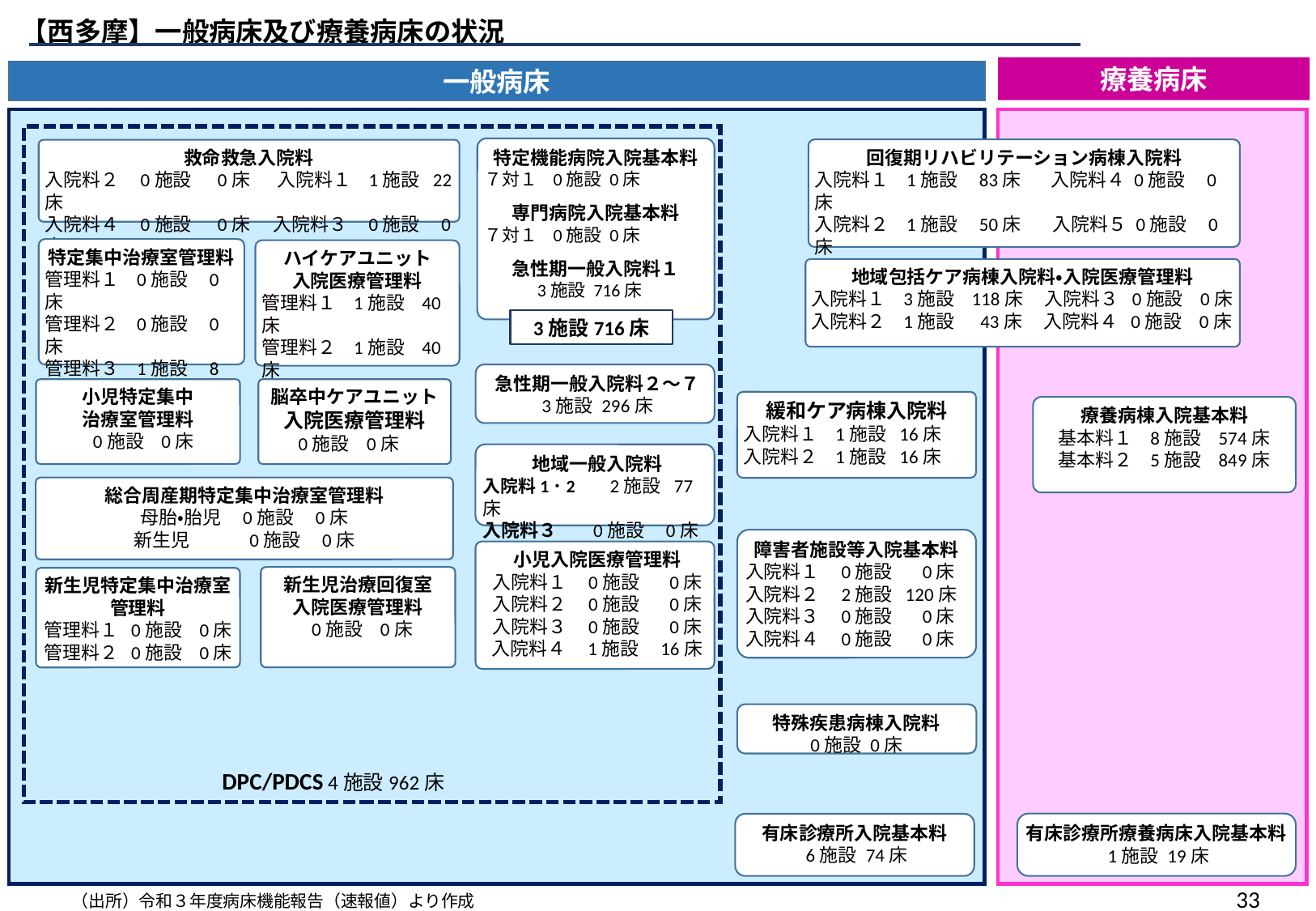

【西多摩】一般病床及び療養病床の状況
療養病床
一般病床

特定機能病院入院基本料
７対１   0施設 0床

専門病院入院基本料
７対１   0施設 0床

急性期一般入院料１
             3施設 716床

回復期リハビリテーション病棟入院料
入院料１   1施設    83床       入院料４ 0施設    0床
入院料２   1施設    50床　   入院料５ 0施設    0床
入院料３   2施設    61床       入院料６ 0施設    0床
救命救急入院料
入院料２    0施設     0床　  入院料１   1施設  22床
入院料４    0施設     0床　 入院料３    0施設    0床
特定集中治療室管理料
管理料１   0施設    0床
管理料２   0施設    0床
管理料３   1施設    8床
管理料４   0施設    0床
ハイケアユニット
入院医療管理料
管理料１   1施設   40床
管理料２   1施設   40床
地域包括ケア病棟入院料・入院医療管理料
入院料１   3施設   118床     入院料３  0施設   0床
入院料２   1施設     43床     入院料４  0施設   0床
3施設716床
急性期一般入院料２～７
3施設 296床
小児特定集中
治療室管理料
            0施設   0床
脳卒中ケアユニット
入院医療管理料
        0施設   0床
緩和ケア病棟入院料
入院料１   1施設  16床
入院料２   1施設  16床
療養病棟入院基本料
基本料１   8施設   574床
基本料２   5施設   849床
地域一般入院料
入院料1･2　  2施設  77床
入院料３　   0施設    0床
総合周産期特定集中治療室管理料
母胎・胎児    0施設    0床
新生児             0施設    0床

障害者施設等入院基本料
入院料１    0施設      0床
入院料２    2施設  120床
入院料３    0施設      0床
入院料４    0施設      0床
小児入院医療管理料
入院料１    0施設      0床
入院料２    0施設      0床
入院料３    0施設      0床
入院料４    1施設    16床
新生児治療回復室
入院医療管理料
  0施設   0床
新生児特定集中治療室
管理料
管理料１  0施設   0床
管理料２  0施設   0床
特殊疾患病棟入院料
0施設 0床
DPC/PDCS 4施設962床
有床診療所療養病床入院基本料
 1施設 19床
有床診療所入院基本料
 6施設 74床
33
（出所）令和３年度病床機能報告（速報値）より作成